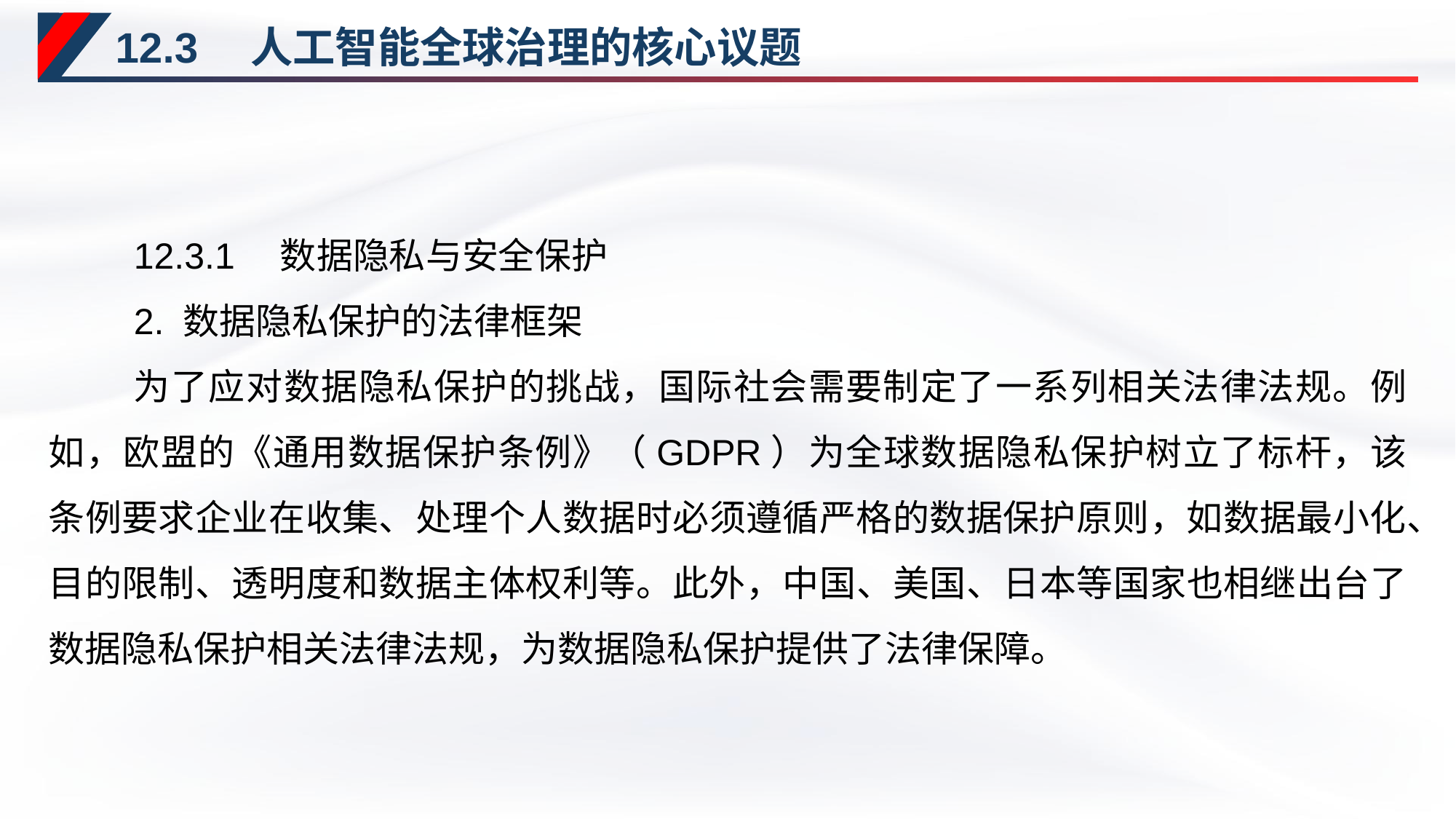

# 12.3　人工智能全球治理的核心议题
12.3.1　数据隐私与安全保护
2. 数据隐私保护的法律框架
为了应对数据隐私保护的挑战，国际社会需要制定了一系列相关法律法规。例如，欧盟的《通用数据保护条例》（GDPR）为全球数据隐私保护树立了标杆，该条例要求企业在收集、处理个人数据时必须遵循严格的数据保护原则，如数据最小化、目的限制、透明度和数据主体权利等。此外，中国、美国、日本等国家也相继出台了数据隐私保护相关法律法规，为数据隐私保护提供了法律保障。